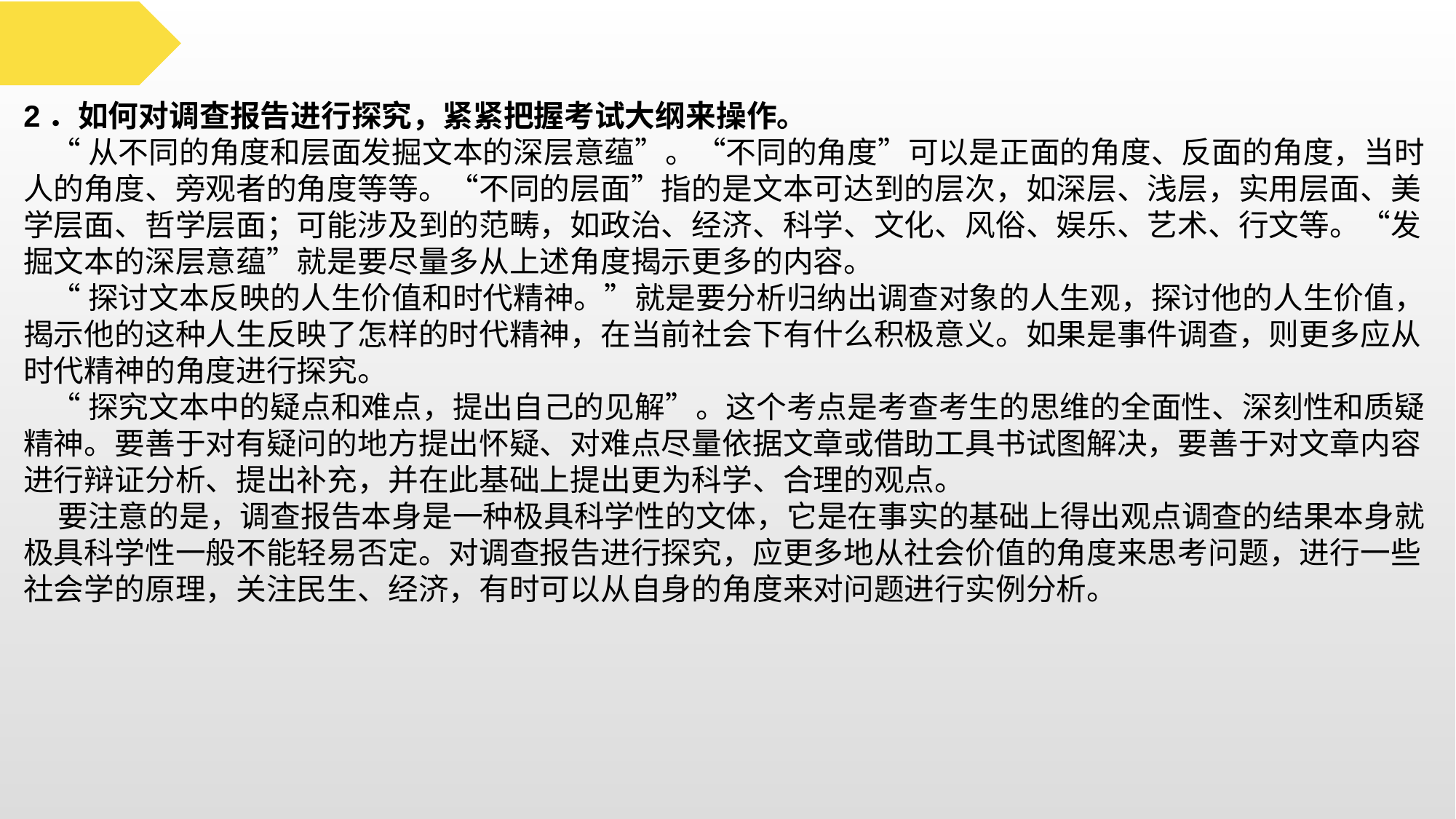

2．如何对调查报告进行探究，紧紧把握考试大纲来操作。
    “从不同的角度和层面发掘文本的深层意蕴”。“不同的角度”可以是正面的角度、反面的角度，当时人的角度、旁观者的角度等等。“不同的层面”指的是文本可达到的层次，如深层、浅层，实用层面、美学层面、哲学层面；可能涉及到的范畴，如政治、经济、科学、文化、风俗、娱乐、艺术、行文等。“发掘文本的深层意蕴”就是要尽量多从上述角度揭示更多的内容。
    “探讨文本反映的人生价值和时代精神。”就是要分析归纳出调查对象的人生观，探讨他的人生价值，揭示他的这种人生反映了怎样的时代精神，在当前社会下有什么积极意义。如果是事件调查，则更多应从时代精神的角度进行探究。
    “探究文本中的疑点和难点，提出自己的见解”。这个考点是考查考生的思维的全面性、深刻性和质疑精神。要善于对有疑问的地方提出怀疑、对难点尽量依据文章或借助工具书试图解决，要善于对文章内容进行辩证分析、提出补充，并在此基础上提出更为科学、合理的观点。
    要注意的是，调查报告本身是一种极具科学性的文体，它是在事实的基础上得出观点调查的结果本身就极具科学性一般不能轻易否定。对调查报告进行探究，应更多地从社会价值的角度来思考问题，进行一些社会学的原理，关注民生、经济，有时可以从自身的角度来对问题进行实例分析。